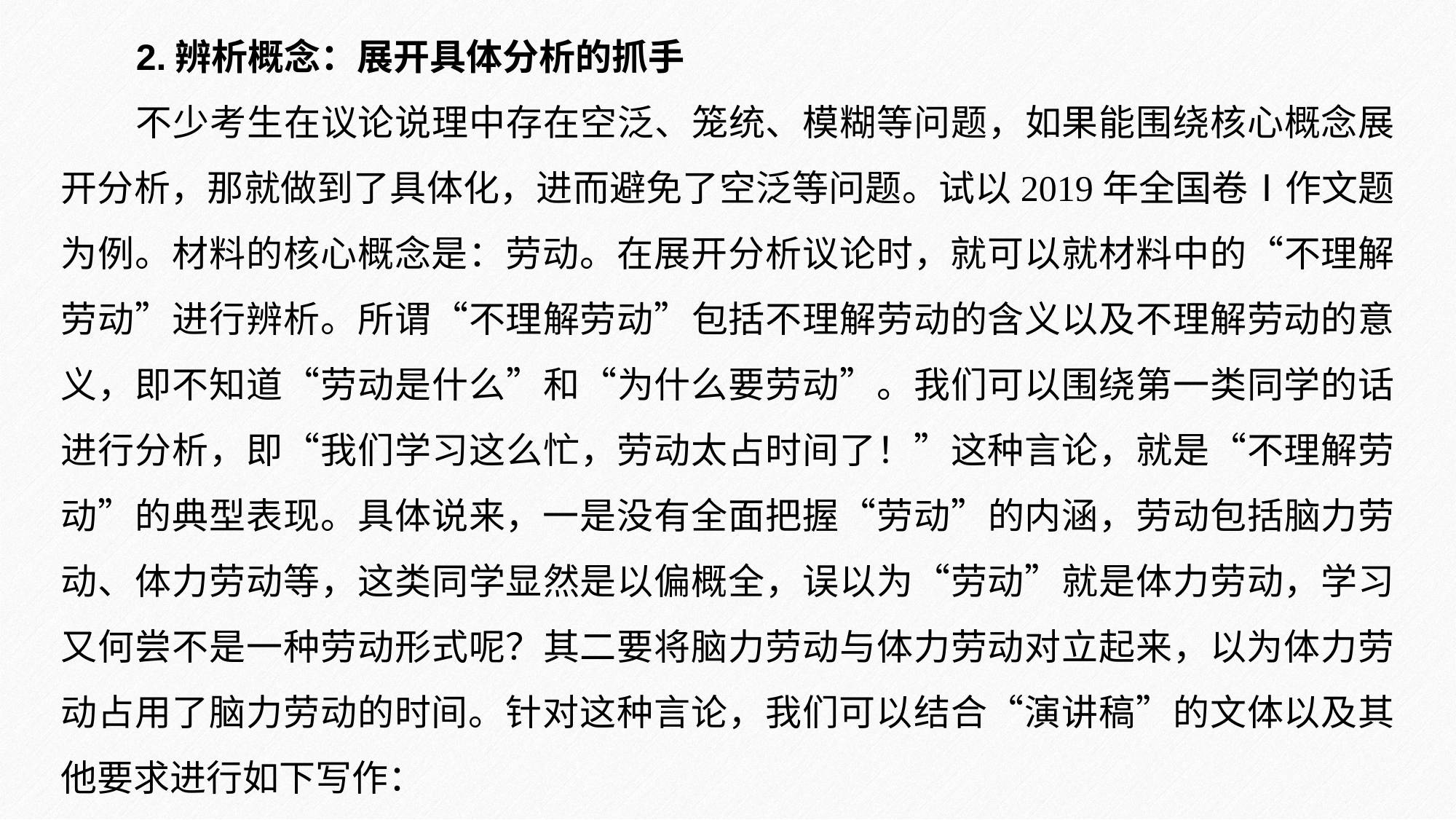

2.辨析概念：展开具体分析的抓手
不少考生在议论说理中存在空泛、笼统、模糊等问题，如果能围绕核心概念展开分析，那就做到了具体化，进而避免了空泛等问题。试以2019年全国卷Ⅰ作文题为例。材料的核心概念是：劳动。在展开分析议论时，就可以就材料中的“不理解劳动”进行辨析。所谓“不理解劳动”包括不理解劳动的含义以及不理解劳动的意义，即不知道“劳动是什么”和“为什么要劳动”。我们可以围绕第一类同学的话进行分析，即“我们学习这么忙，劳动太占时间了！”这种言论，就是“不理解劳动”的典型表现。具体说来，一是没有全面把握“劳动”的内涵，劳动包括脑力劳动、体力劳动等，这类同学显然是以偏概全，误以为“劳动”就是体力劳动，学习又何尝不是一种劳动形式呢？其二要将脑力劳动与体力劳动对立起来，以为体力劳动占用了脑力劳动的时间。针对这种言论，我们可以结合“演讲稿”的文体以及其他要求进行如下写作：